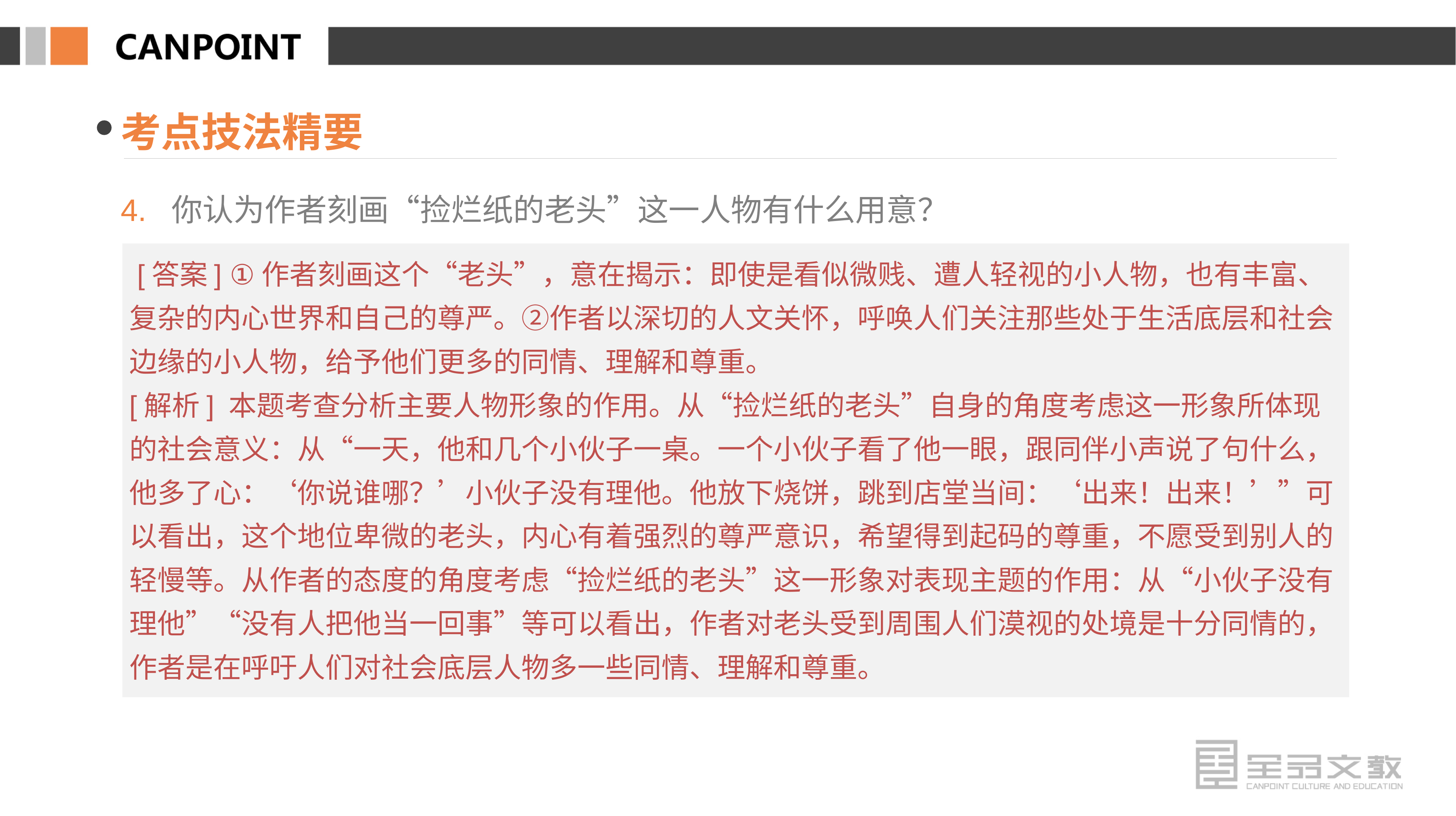

考点技法精要

4.  你认为作者刻画“捡烂纸的老头”这一人物有什么用意？

 [答案] ①作者刻画这个“老头”，意在揭示：即使是看似微贱、遭人轻视的小人物，也有丰富、复杂的内心世界和自己的尊严。②作者以深切的人文关怀，呼唤人们关注那些处于生活底层和社会边缘的小人物，给予他们更多的同情、理解和尊重。
[解析] 本题考查分析主要人物形象的作用。从“捡烂纸的老头”自身的角度考虑这一形象所体现的社会意义：从“一天，他和几个小伙子一桌。一个小伙子看了他一眼，跟同伴小声说了句什么，他多了心：‘你说谁哪？’小伙子没有理他。他放下烧饼，跳到店堂当间：‘出来！出来！’”可以看出，这个地位卑微的老头，内心有着强烈的尊严意识，希望得到起码的尊重，不愿受到别人的轻慢等。从作者的态度的角度考虑“捡烂纸的老头”这一形象对表现主题的作用：从“小伙子没有理他”“没有人把他当一回事”等可以看出，作者对老头受到周围人们漠视的处境是十分同情的，作者是在呼吁人们对社会底层人物多一些同情、理解和尊重。